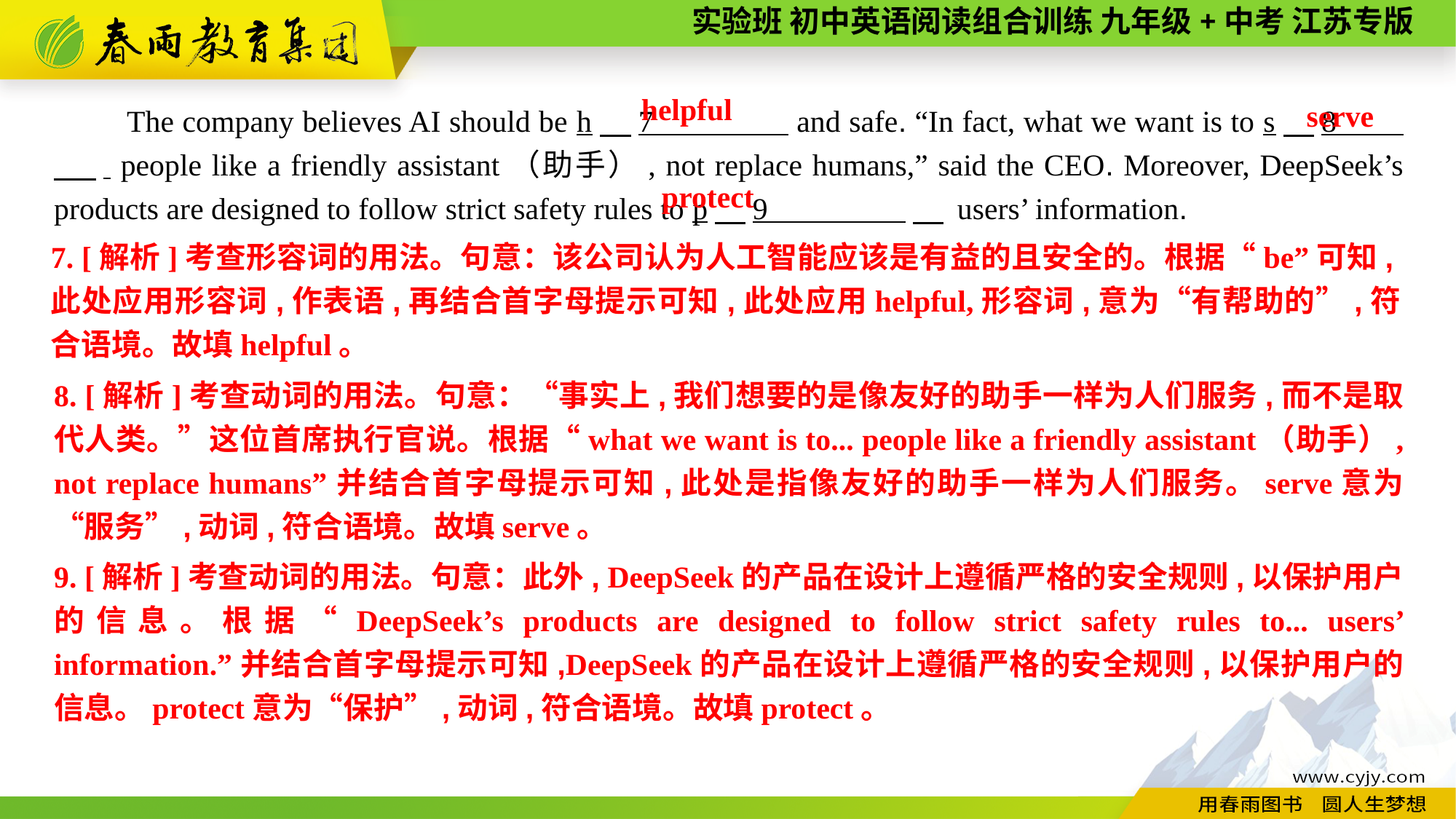

helpful
The company believes AI should be h　7                 and safe. “In fact, what we want is to s　8         　 . people like a friendly assistant（助手）, not replace humans,” said the CEO. Moreover, DeepSeek’s products are designed to follow strict safety rules to p　9                  　 users’ information.
serve
protect
7. [解析]考查形容词的用法。句意：该公司认为人工智能应该是有益的且安全的。根据“be”可知,此处应用形容词,作表语,再结合首字母提示可知,此处应用helpful,形容词,意为“有帮助的”,符合语境。故填helpful。
8. [解析]考查动词的用法。句意：“事实上,我们想要的是像友好的助手一样为人们服务,而不是取代人类。”这位首席执行官说。根据“what we want is to... people like a friendly assistant（助手）, not replace humans”并结合首字母提示可知,此处是指像友好的助手一样为人们服务。serve意为“服务”,动词,符合语境。故填serve。
9. [解析]考查动词的用法。句意：此外, DeepSeek的产品在设计上遵循严格的安全规则,以保护用户的信息。根据“DeepSeek’s products are designed to follow strict safety rules to... users’ information.”并结合首字母提示可知,DeepSeek的产品在设计上遵循严格的安全规则,以保护用户的信息。protect意为“保护”,动词,符合语境。故填protect。